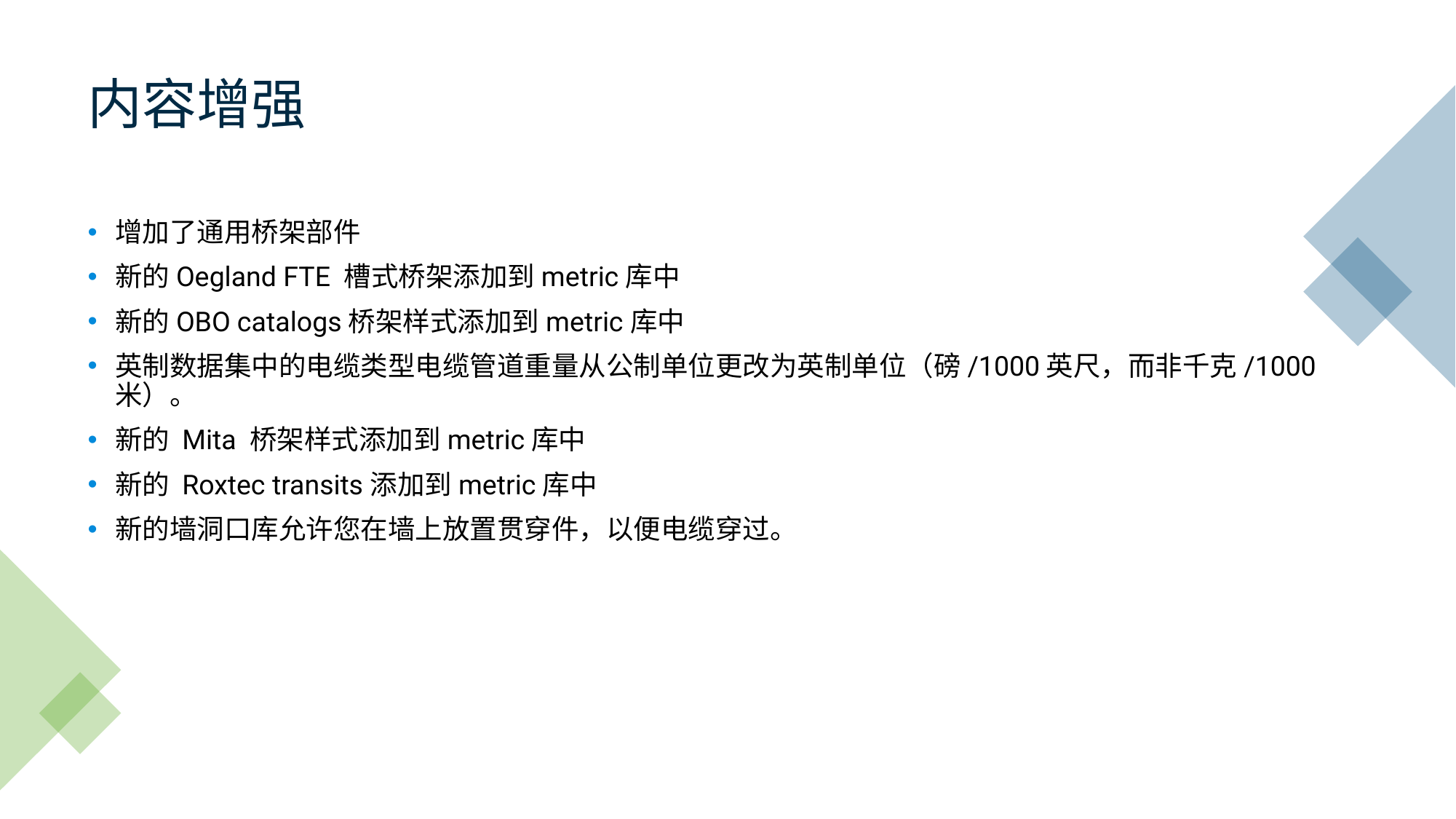

# 内容增强

增加了通用桥架部件
新的Oegland FTE 槽式桥架添加到metric库中
新的OBO catalogs桥架样式添加到metric库中
英制数据集中的电缆类型电缆管道重量从公制单位更改为英制单位（磅/1000英尺，而非千克/1000米）。
新的 Mita 桥架样式添加到metric库中
新的 Roxtec transits添加到metric库中
新的墙洞口库允许您在墙上放置贯穿件，以便电缆穿过。